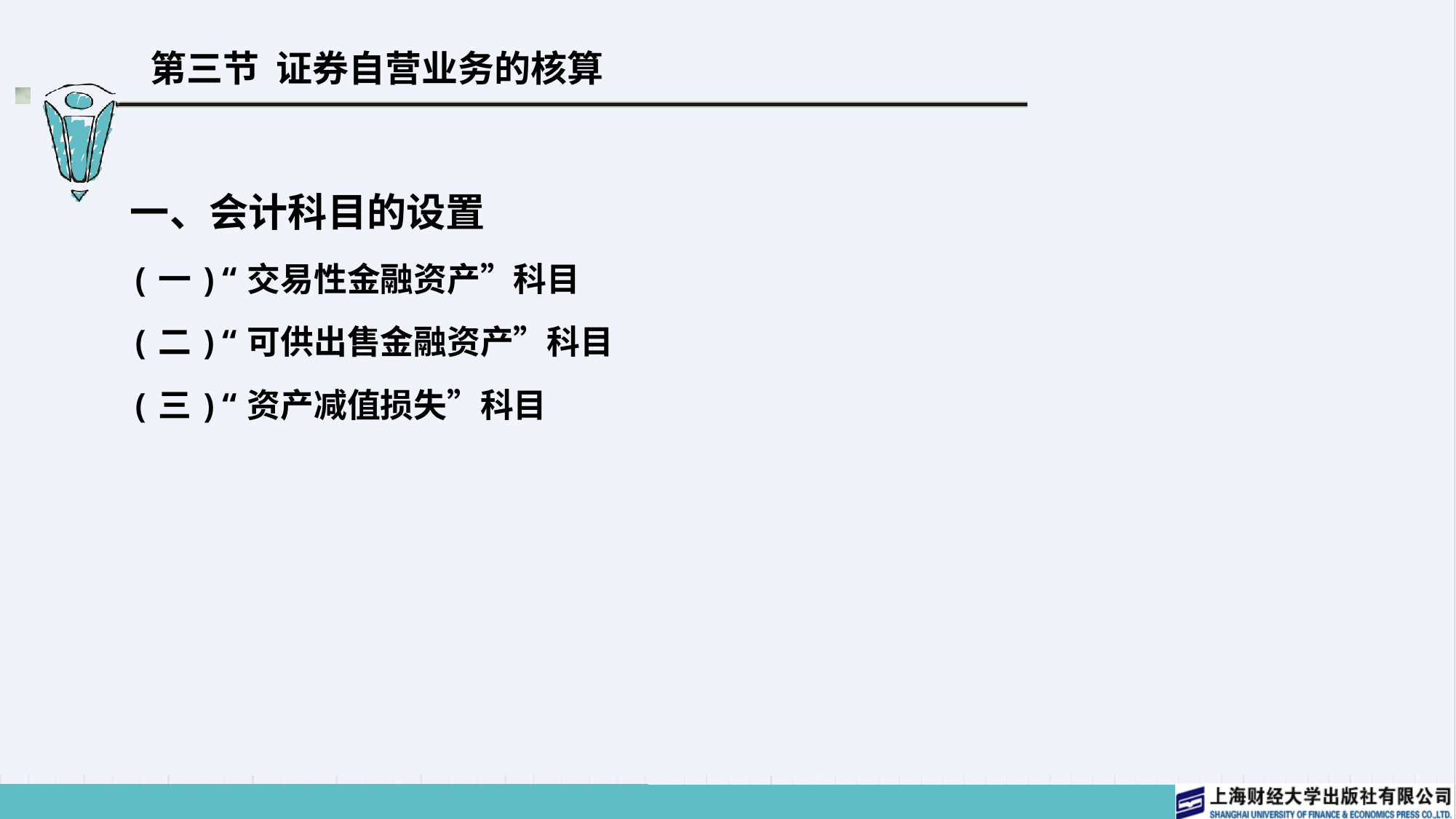

# 第三节  证券自营业务的核算
一、会计科目的设置
(一)“交易性金融资产”科目
(二)“可供出售金融资产”科目
(三)“资产减值损失”科目